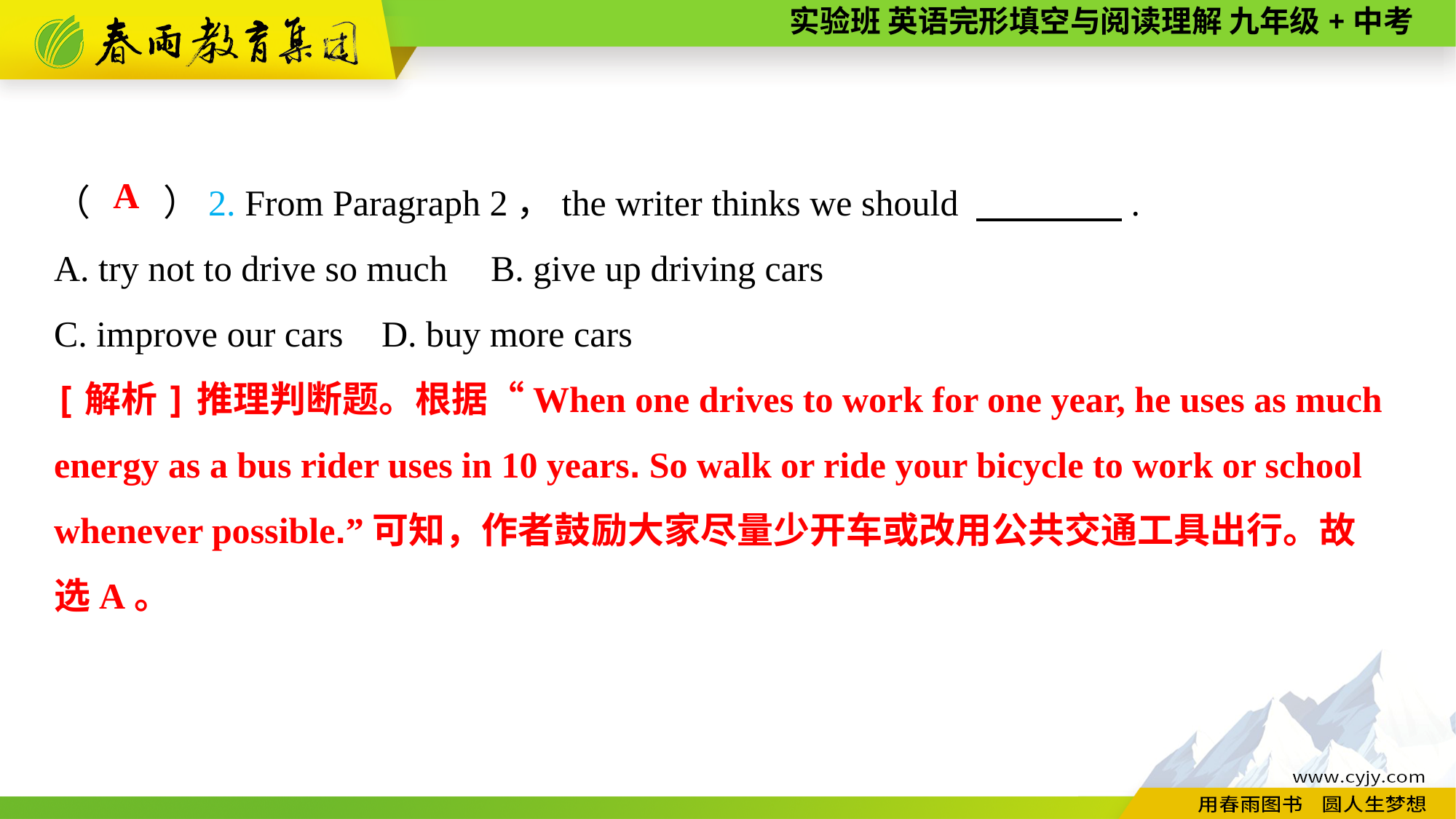

（　　）2. From Paragraph 2，the writer thinks we should 　　　　.
A. try not to drive so much	B. give up driving cars
C. improve our cars	D. buy more cars
A
[解析]推理判断题。根据“When one drives to work for one year, he uses as much energy as a bus rider uses in 10 years. So walk or ride your bicycle to work or school whenever possible.”可知，作者鼓励大家尽量少开车或改用公共交通工具出行。故
选A。